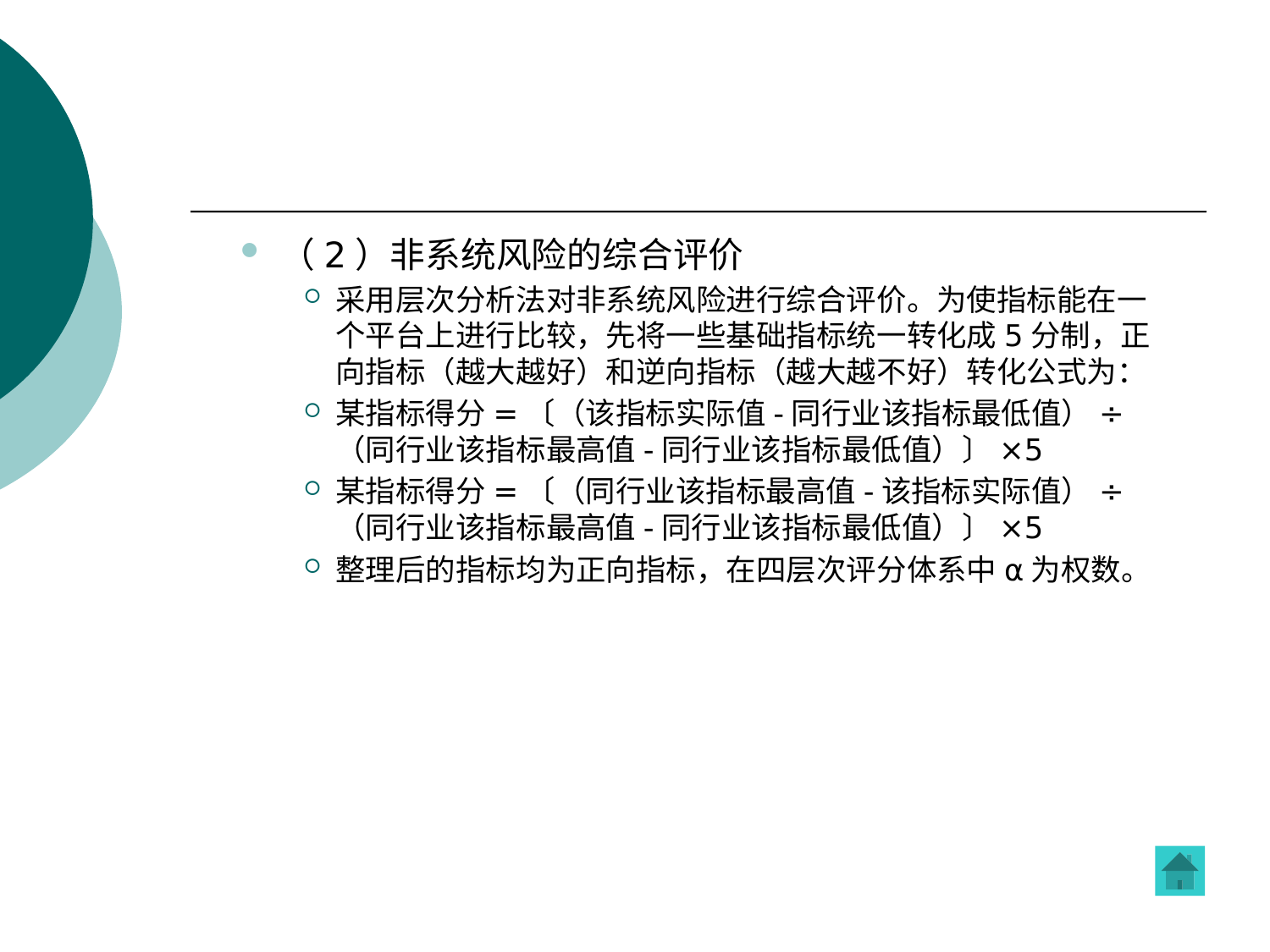

（2）非系统风险的综合评价
采用层次分析法对非系统风险进行综合评价。为使指标能在一个平台上进行比较，先将一些基础指标统一转化成5分制，正向指标（越大越好）和逆向指标（越大越不好）转化公式为：
某指标得分=〔（该指标实际值-同行业该指标最低值）÷（同行业该指标最高值-同行业该指标最低值）〕×5
某指标得分=〔（同行业该指标最高值-该指标实际值）÷（同行业该指标最高值-同行业该指标最低值）〕×5
整理后的指标均为正向指标，在四层次评分体系中α为权数。